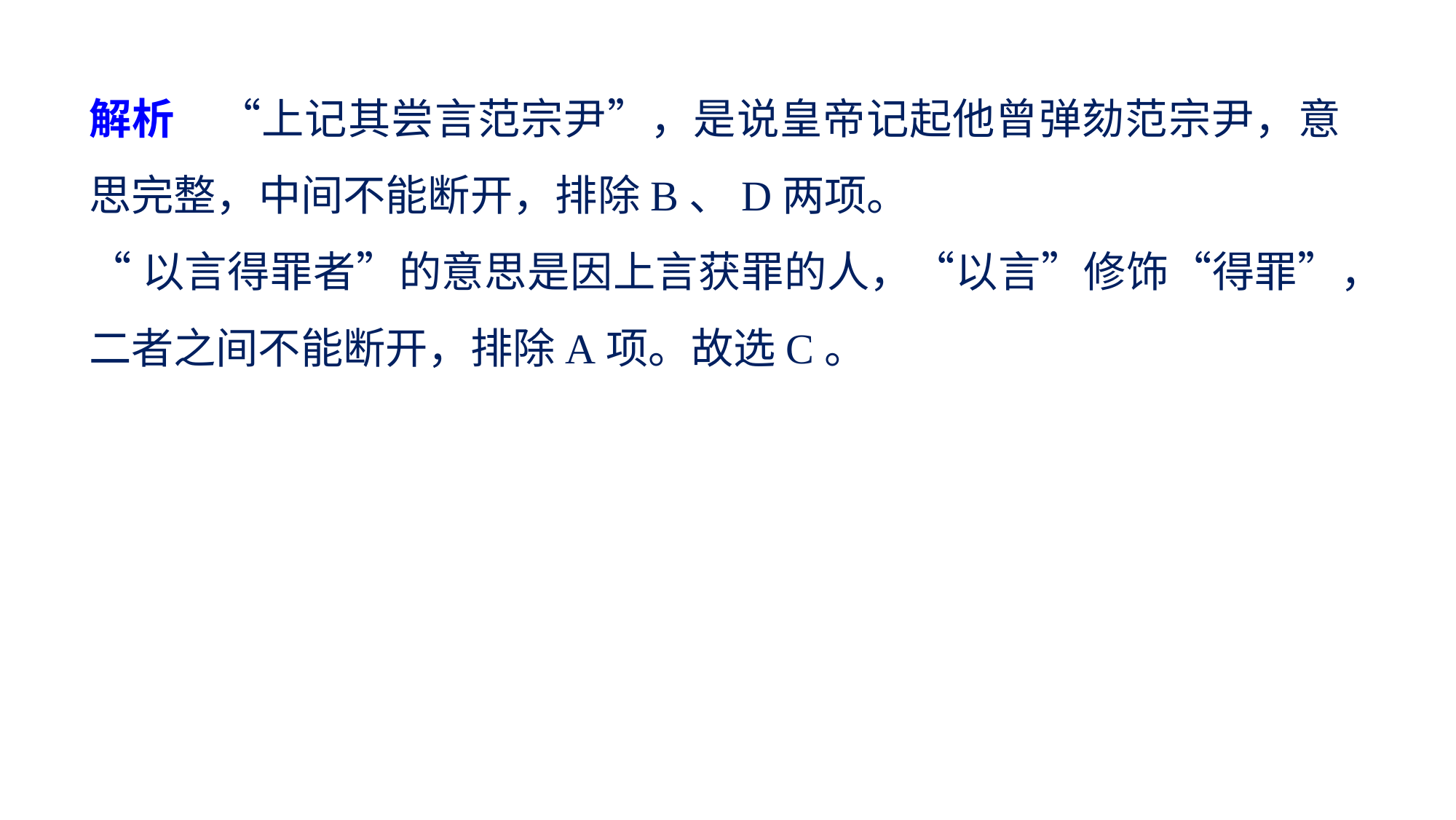

解析　“上记其尝言范宗尹”，是说皇帝记起他曾弹劾范宗尹，意思完整，中间不能断开，排除B、D两项。
“以言得罪者”的意思是因上言获罪的人，“以言”修饰“得罪”，二者之间不能断开，排除A项。故选C。